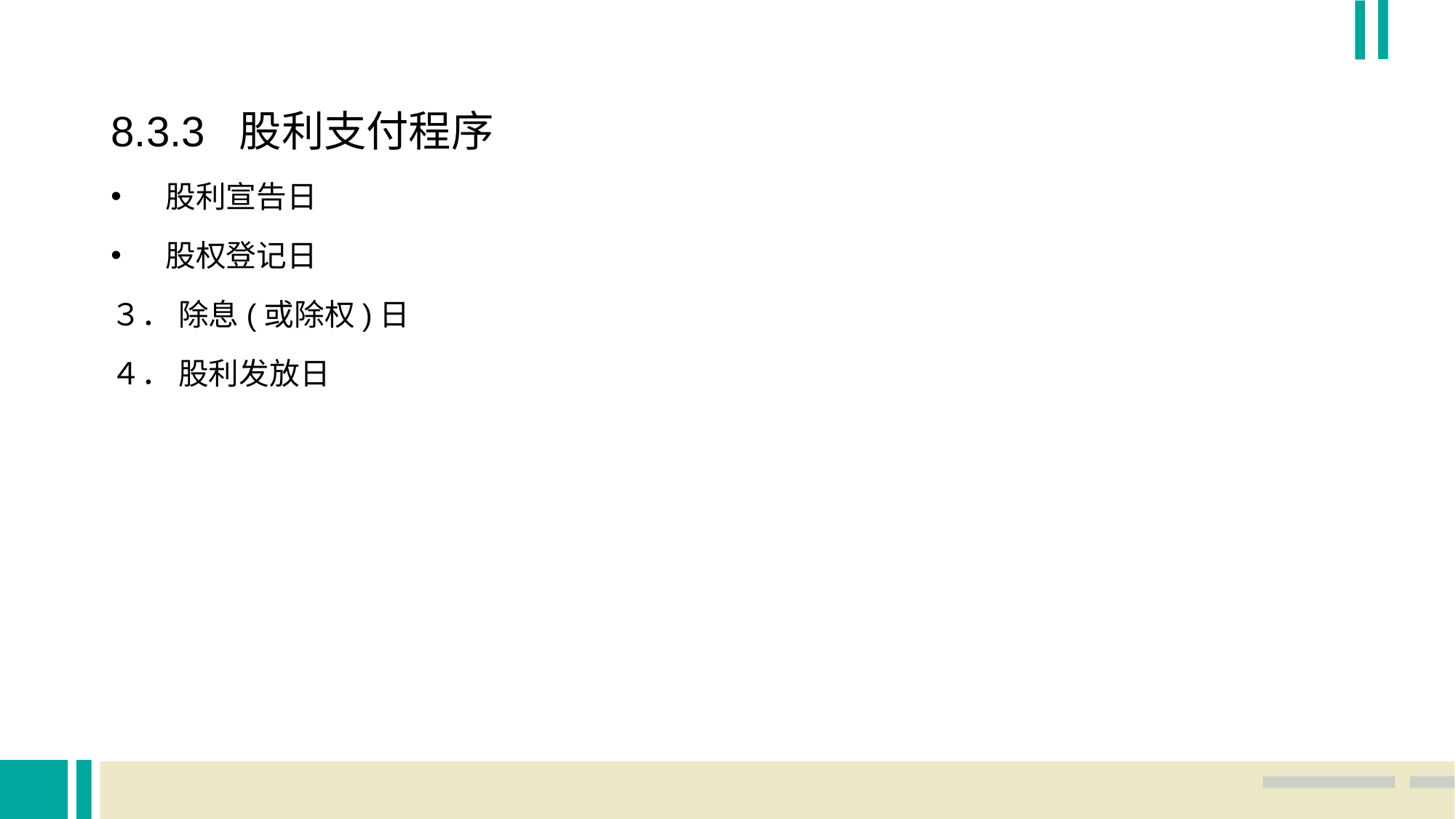

8.3.3  股利支付程序
股利宣告日
股权登记日
３． 除息(或除权)日
４． 股利发放日